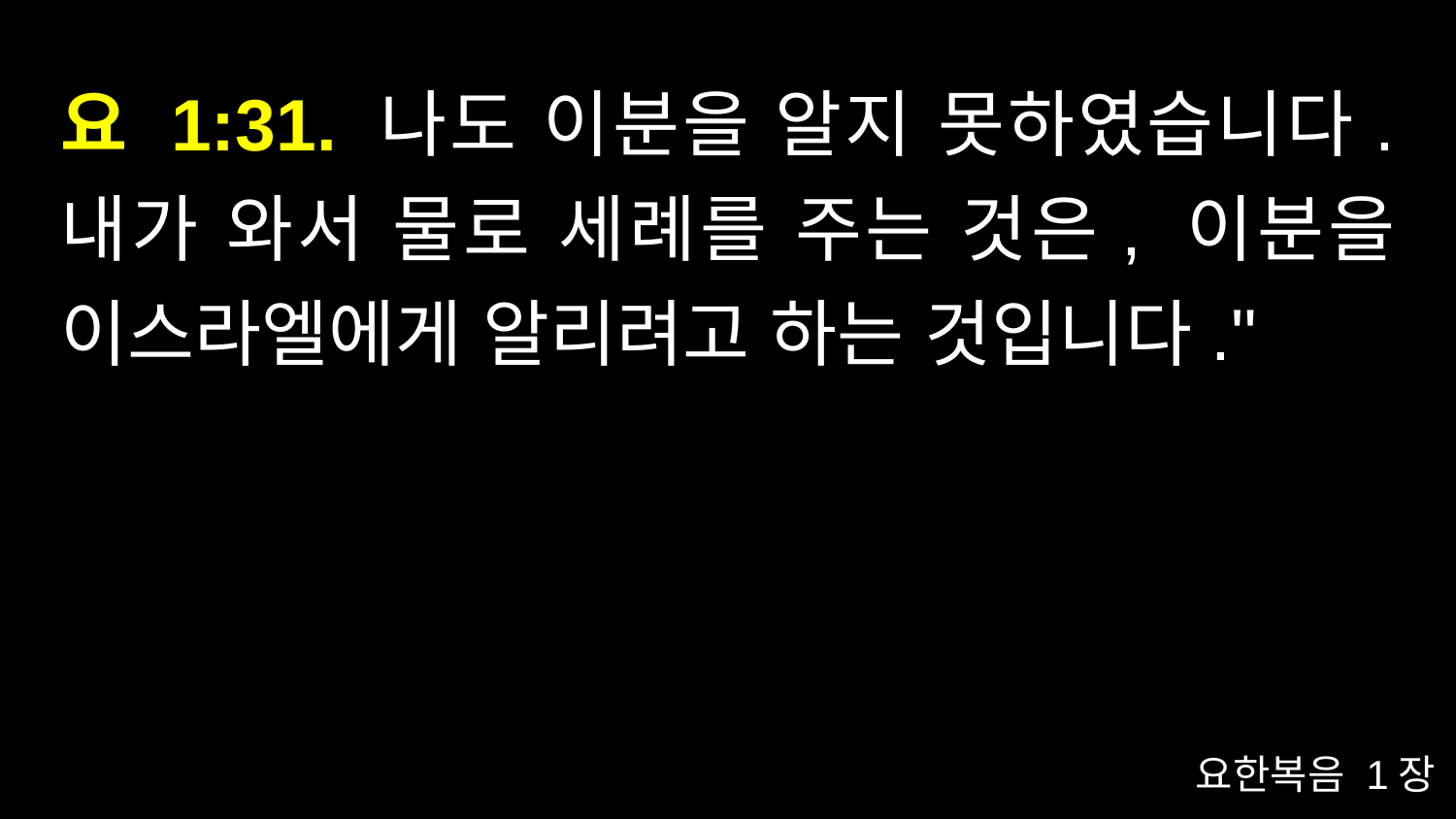

# 요 1:31. 나도 이분을 알지 못하였습니다. 내가 와서 물로 세례를 주는 것은, 이분을 이스라엘에게 알리려고 하는 것입니다."
요한복음 1장